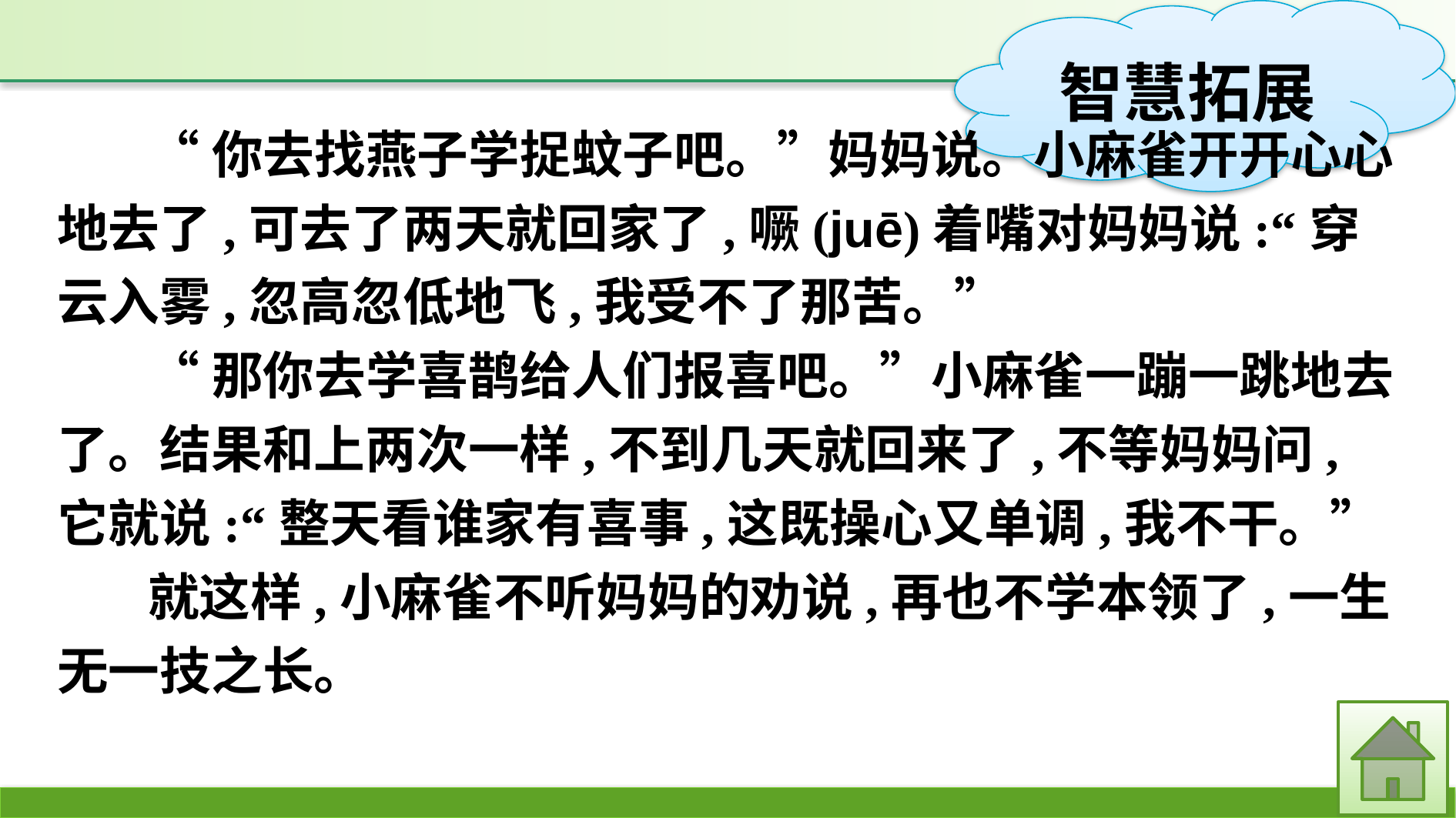

“你去找燕子学捉蚊子吧。”妈妈说。小麻雀开开心心地去了,可去了两天就回家了,噘(juē)着嘴对妈妈说:“穿云入雾,忽高忽低地飞,我受不了那苦。”
“那你去学喜鹊给人们报喜吧。”小麻雀一蹦一跳地去了。结果和上两次一样,不到几天就回来了,不等妈妈问,它就说:“整天看谁家有喜事,这既操心又单调,我不干。”
就这样,小麻雀不听妈妈的劝说,再也不学本领了,一生无一技之长。